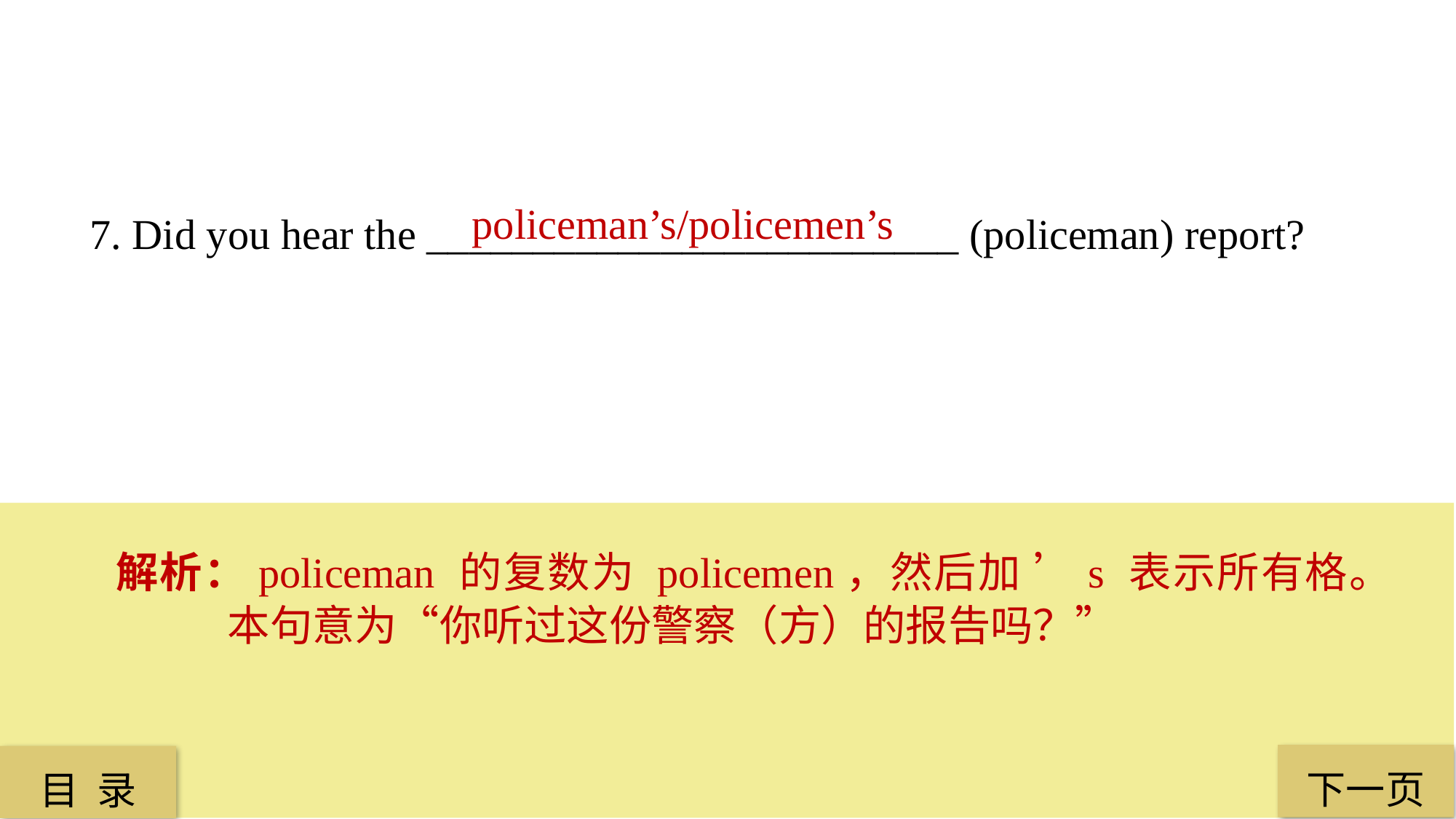

policeman’s/policemen’s
7. Did you hear the _________________________ (policeman) report?
解析：policeman 的复数为 policemen，然后加 ’s 表示所有格。本句意为“你听过这份警察（方）的报告吗？”